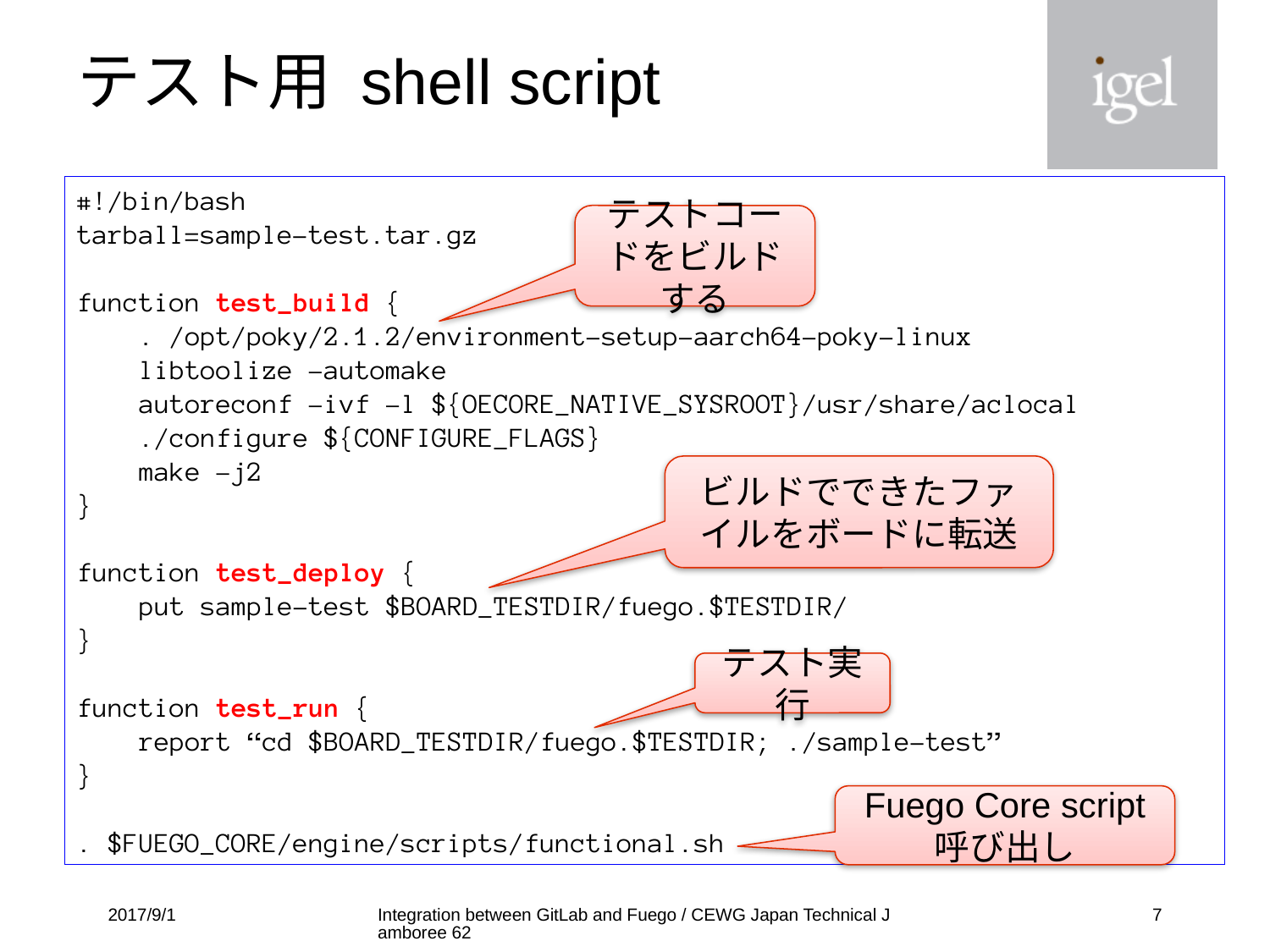

# テスト用 shell script
#!/bin/bash
tarball=sample-test.tar.gz

function test_build {
    . /opt/poky/2.1.2/environment-setup-aarch64-poky-linux
    libtoolize –automake
    autoreconf –ivf –l ${OECORE_NATIVE_SYSROOT}/usr/share/aclocal
    ./configure ${CONFIGURE_FLAGS}
    make –j2
}

function test_deploy {
    put sample-test $BOARD_TESTDIR/fuego.$TESTDIR/
}

function test_run {
    report “cd $BOARD_TESTDIR/fuego.$TESTDIR; ./sample-test”
}

. $FUEGO_CORE/engine/scripts/functional.sh
テストコードをビルドする
ビルドでできたファイルをボードに転送
テスト実行
Fuego Core script 呼び出し
2017/9/1
Integration between GitLab and Fuego / CEWG Japan Technical Jamboree 62
7